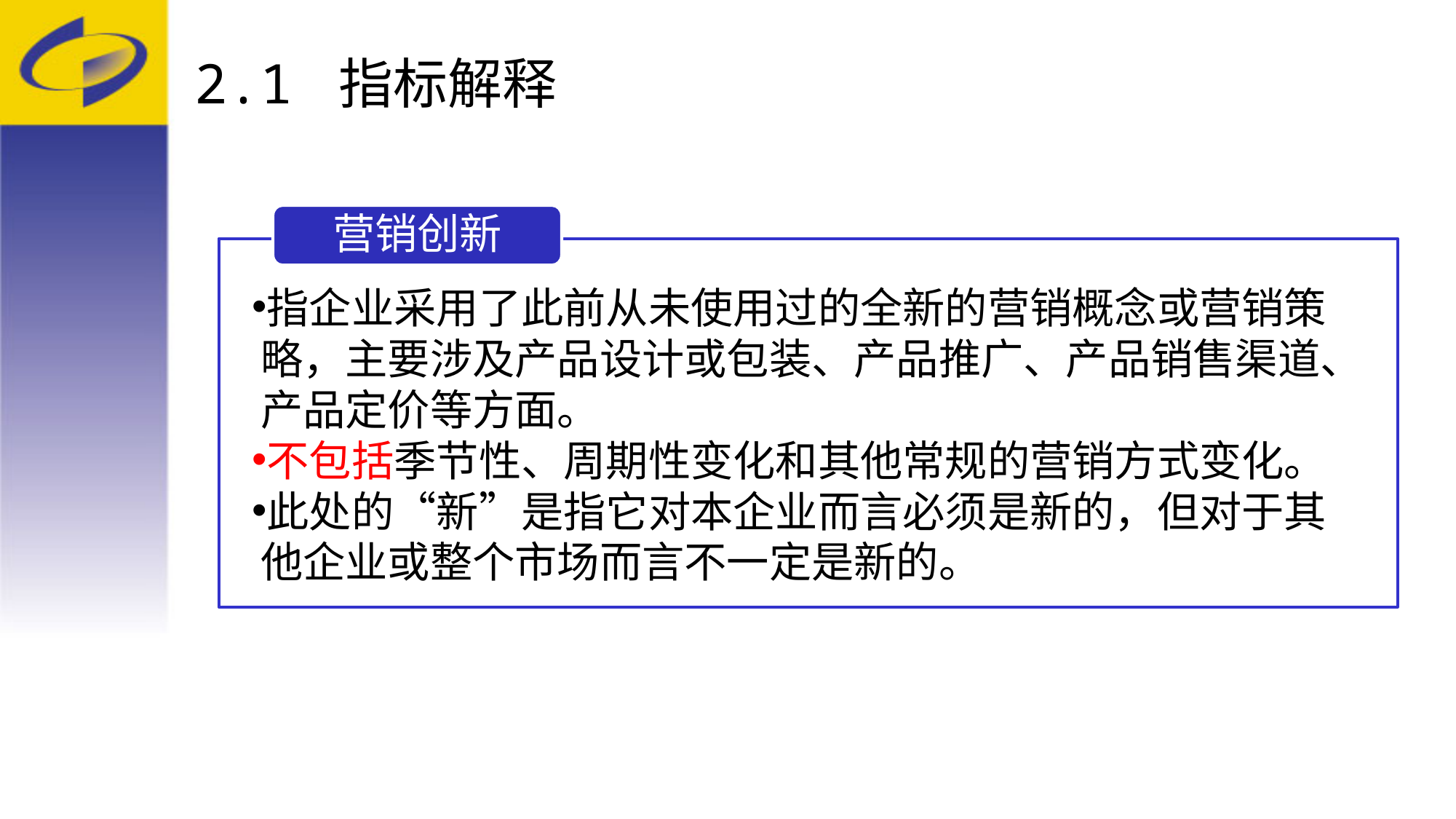

# 2.1 指标解释
营销创新
指企业采用了此前从未使用过的全新的营销概念或营销策略，主要涉及产品设计或包装、产品推广、产品销售渠道、产品定价等方面。
不包括季节性、周期性变化和其他常规的营销方式变化。
此处的“新”是指它对本企业而言必须是新的，但对于其他企业或整个市场而言不一定是新的。